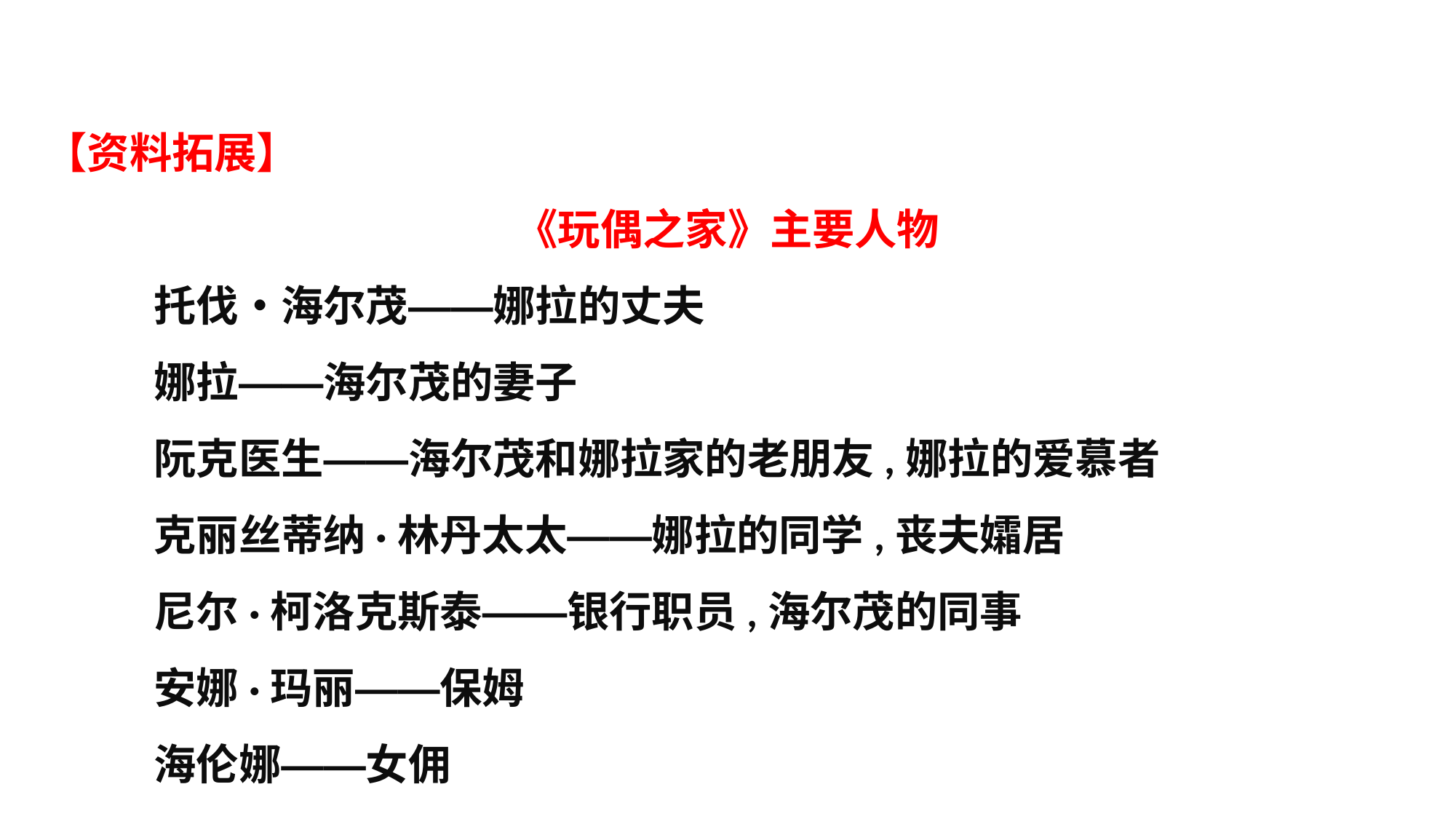

【资料拓展】
《玩偶之家》主要人物
	托伐・海尔茂——娜拉的丈夫
	娜拉——海尔茂的妻子
	阮克医生——海尔茂和娜拉家的老朋友,娜拉的爱慕者
	克丽丝蒂纳·林丹太太——娜拉的同学,丧夫孀居
	尼尔·柯洛克斯泰——银行职员,海尔茂的同事
	安娜·玛丽——保姆
	海伦娜——女佣